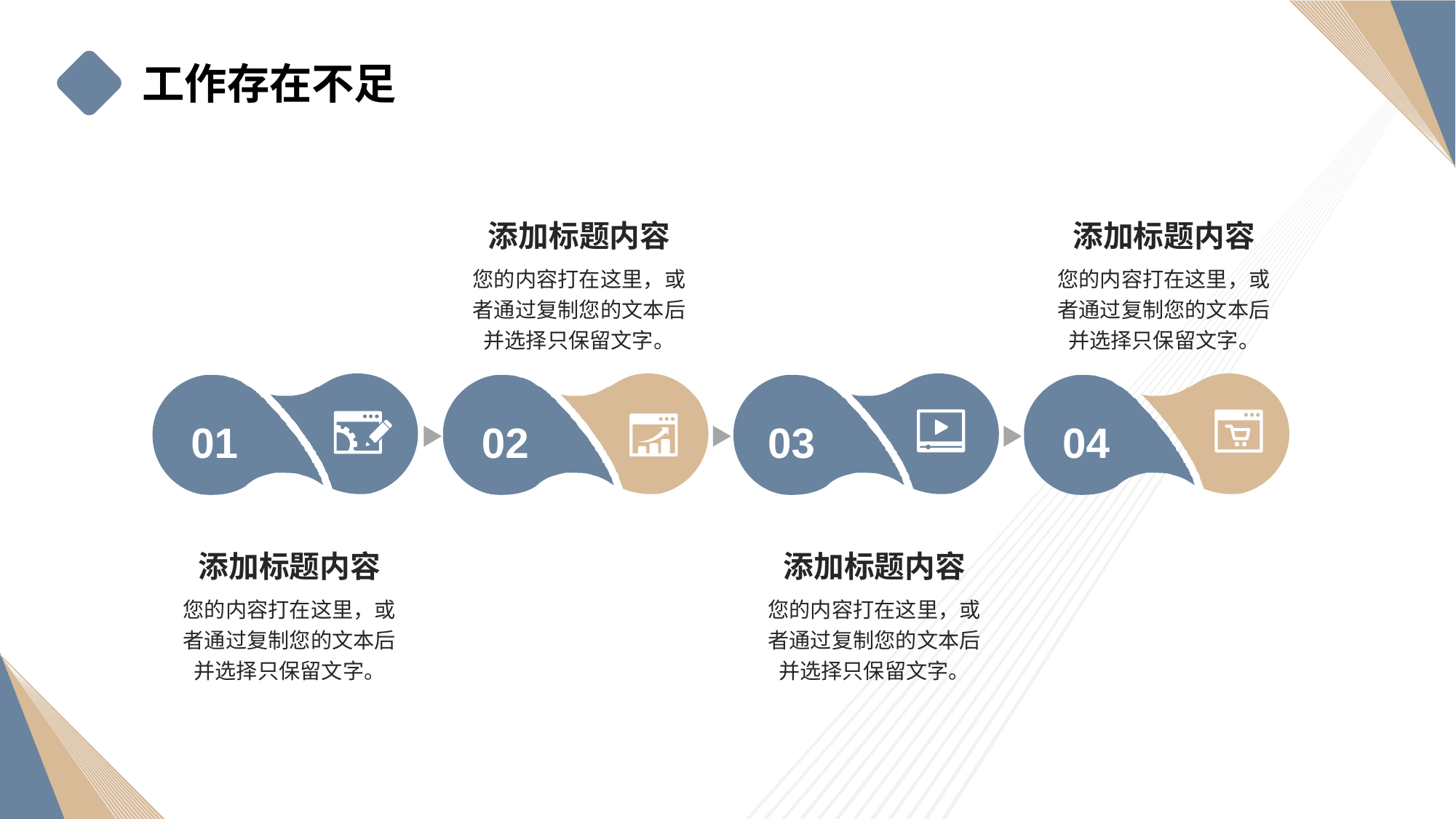

工作存在不足

添加标题内容
添加标题内容
您的内容打在这里，或者通过复制您的文本后并选择只保留文字。
您的内容打在这里，或者通过复制您的文本后并选择只保留文字。

01
02
03
04

添加标题内容
添加标题内容
您的内容打在这里，或者通过复制您的文本后并选择只保留文字。
您的内容打在这里，或者通过复制您的文本后并选择只保留文字。